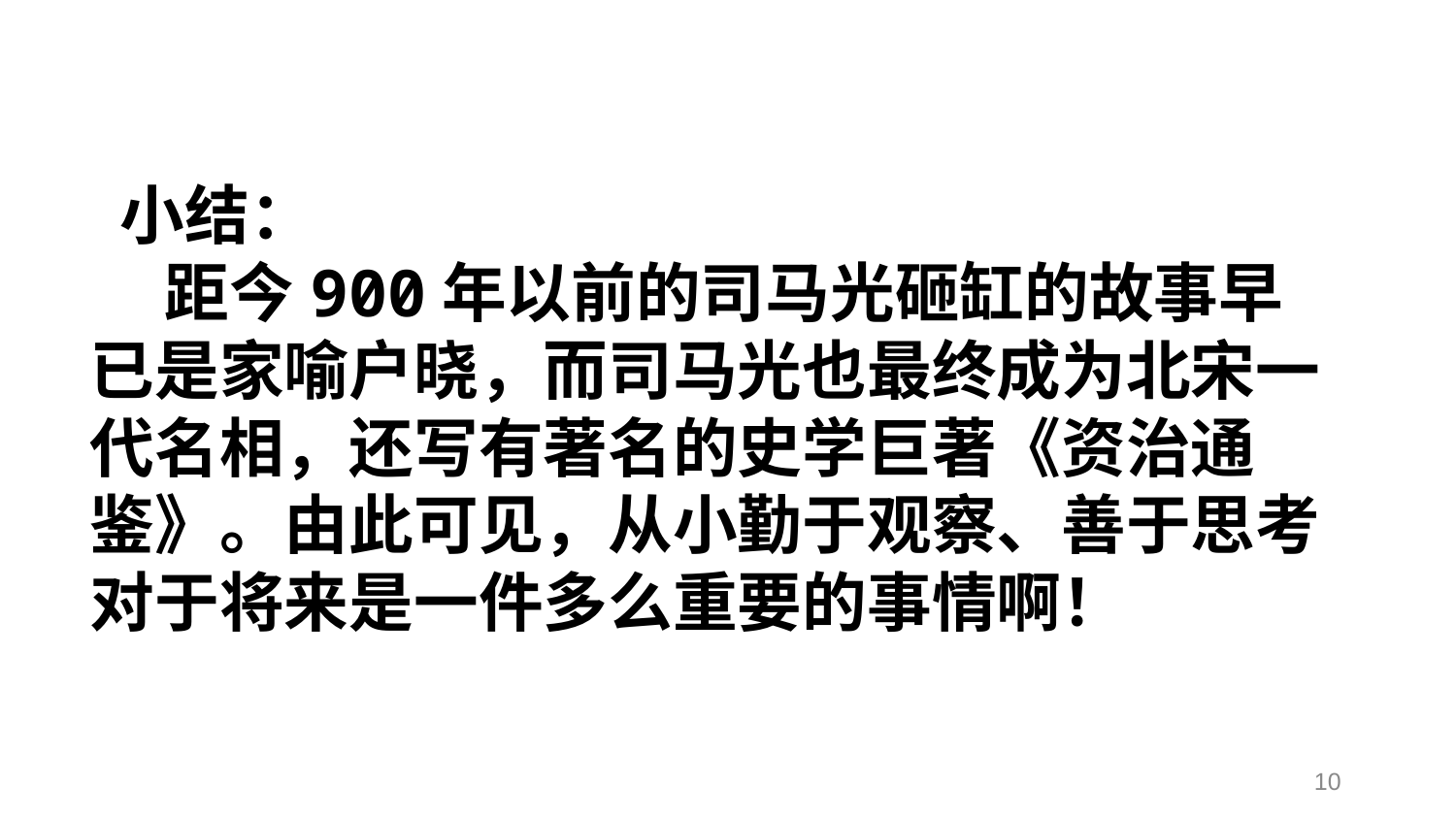

小结：
    距今900年以前的司马光砸缸的故事早已是家喻户晓，而司马光也最终成为北宋一代名相，还写有著名的史学巨著《资治通鉴》。由此可见，从小勤于观察、善于思考对于将来是一件多么重要的事情啊！
10